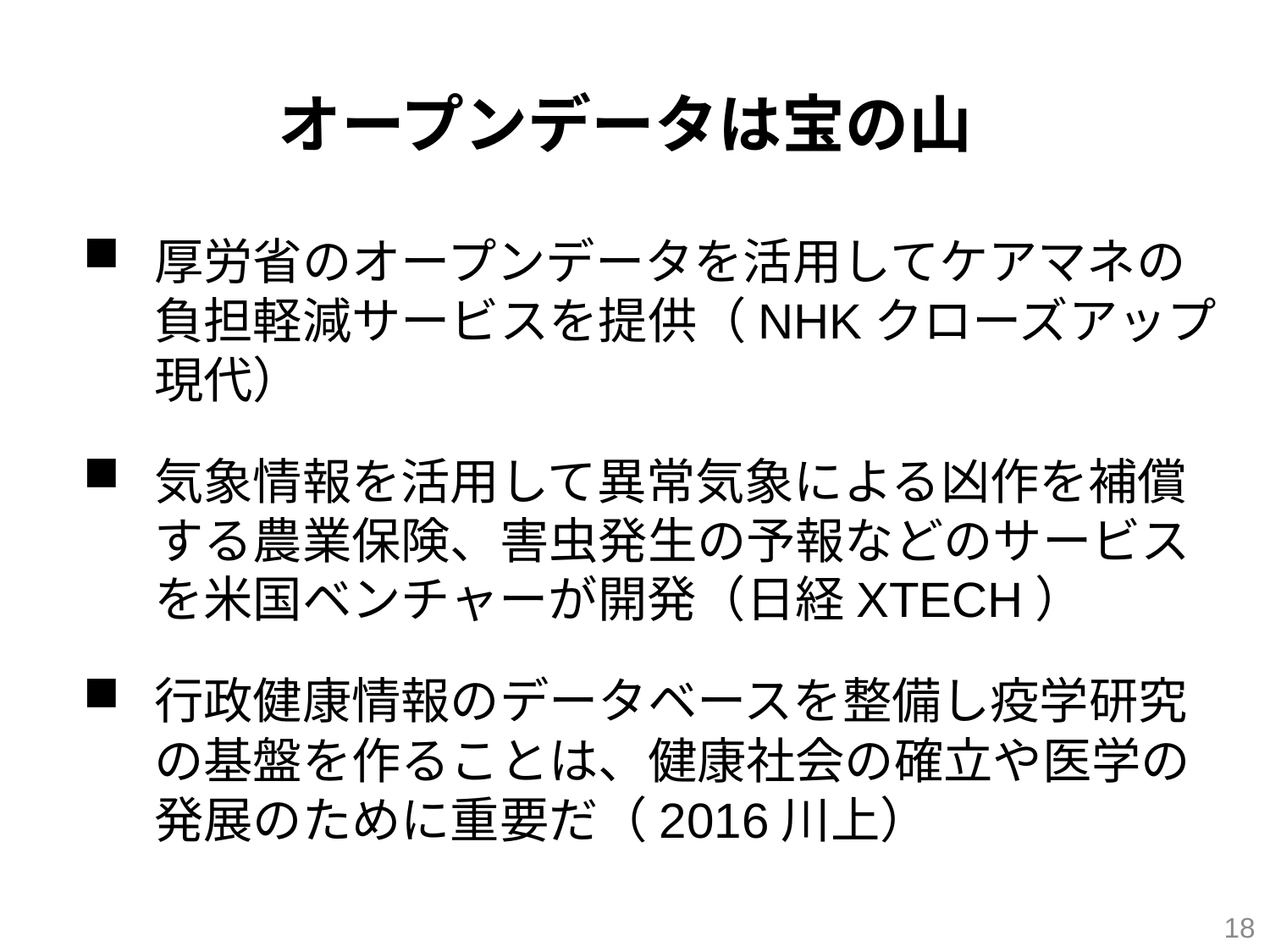

オープンデータは宝の山
厚労省のオープンデータを活用してケアマネの負担軽減サービスを提供（NHKクローズアップ現代）
気象情報を活用して異常気象による凶作を補償する農業保険、害虫発生の予報などのサービスを米国ベンチャーが開発（日経XTECH）
行政健康情報のデータベースを整備し疫学研究の基盤を作ることは、健康社会の確立や医学の発展のために重要だ（2016川上）
18